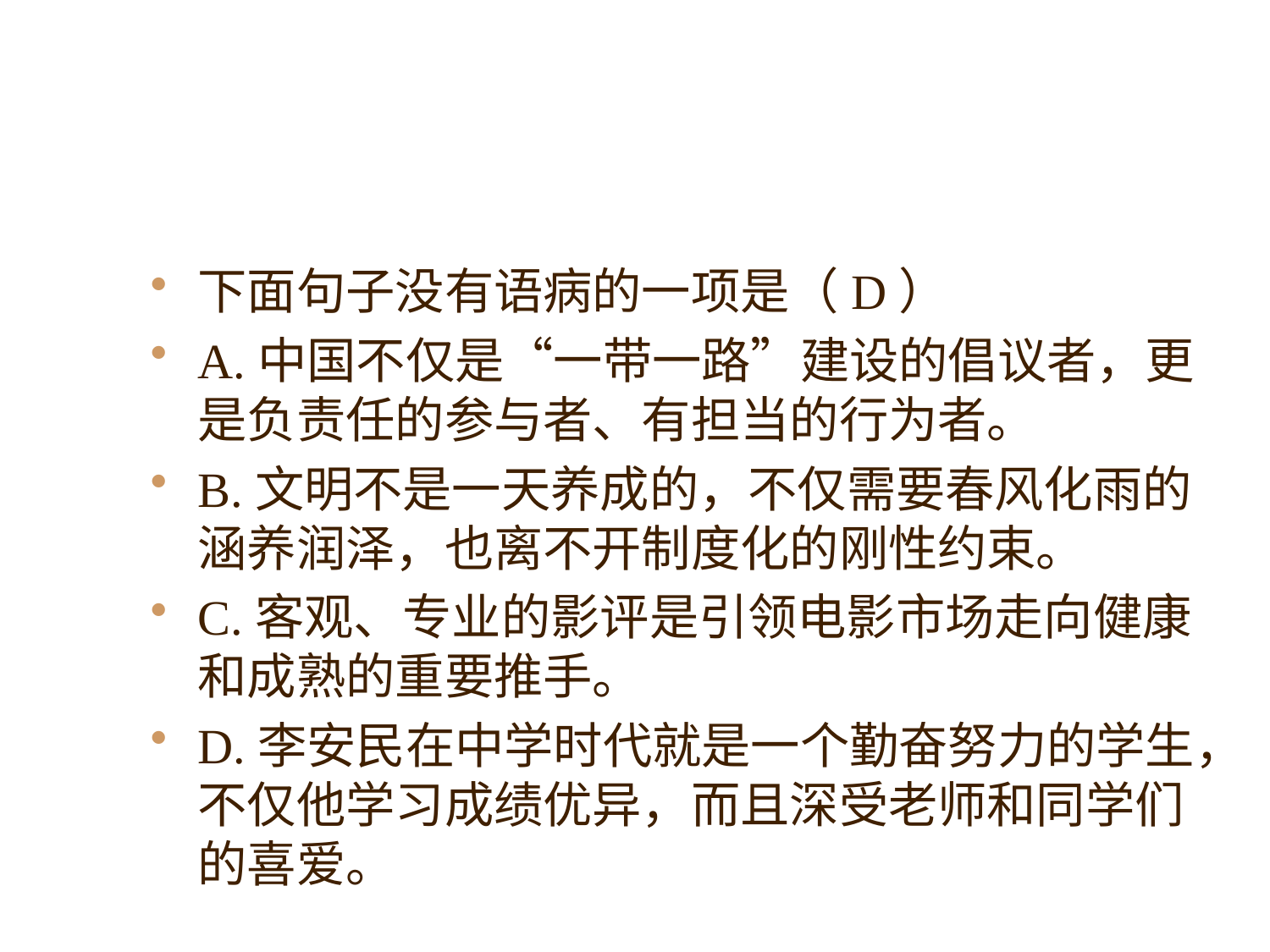

#
下面句子没有语病的一项是（D）
A.中国不仅是“一带一路”建设的倡议者，更是负责任的参与者、有担当的行为者。
B.文明不是一天养成的，不仅需要春风化雨的涵养润泽，也离不开制度化的刚性约束。
C.客观、专业的影评是引领电影市场走向健康和成熟的重要推手。
D.李安民在中学时代就是一个勤奋努力的学生，不仅他学习成绩优异，而且深受老师和同学们的喜爱。